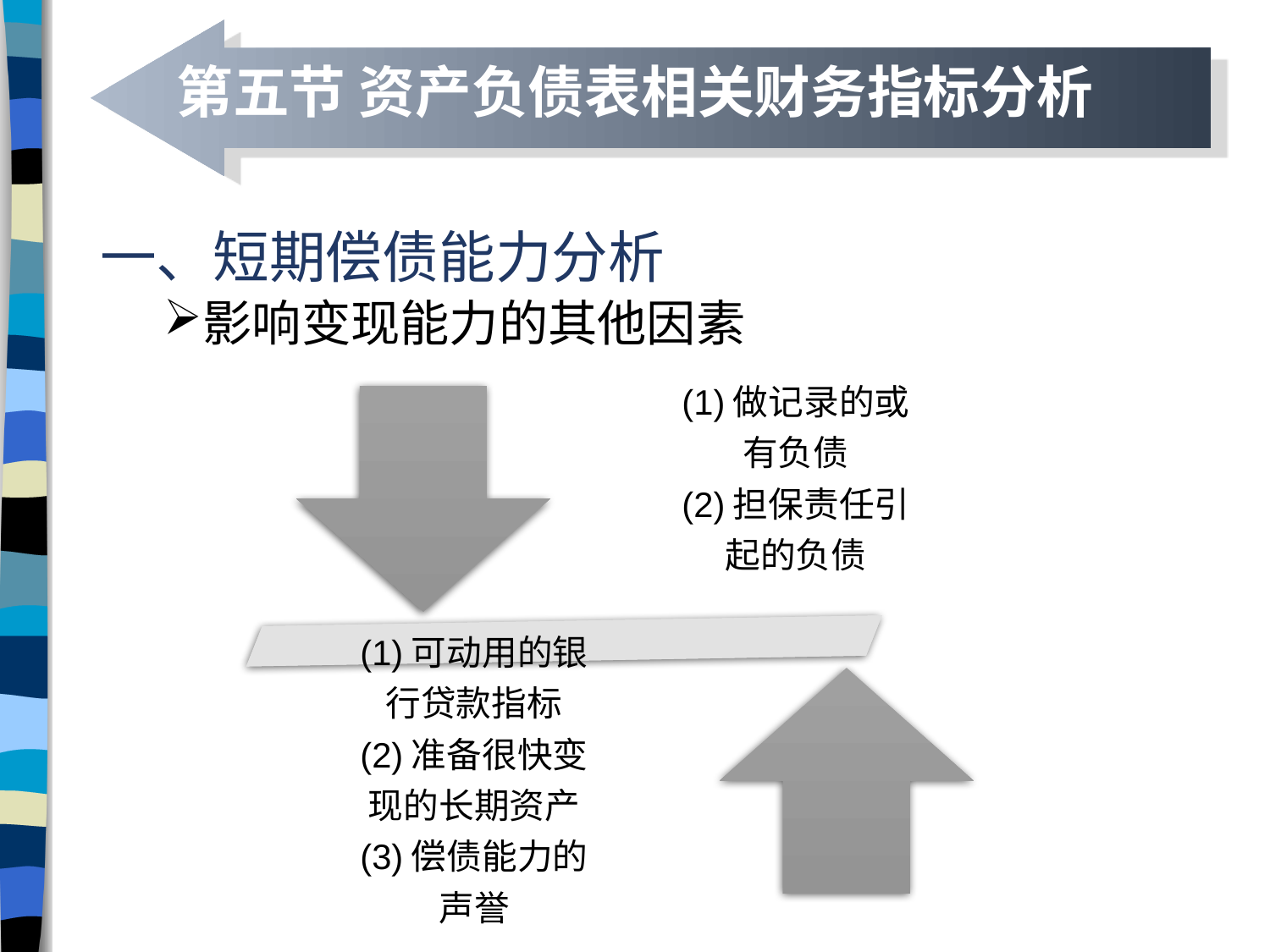

# 第五节 资产负债表相关财务指标分析
一、短期偿债能力分析
影响变现能力的其他因素
(1)做记录的或有负债
(2)担保责任引起的负债
(1)可动用的银行贷款指标
(2)准备很快变现的长期资产
(3)偿债能力的声誉